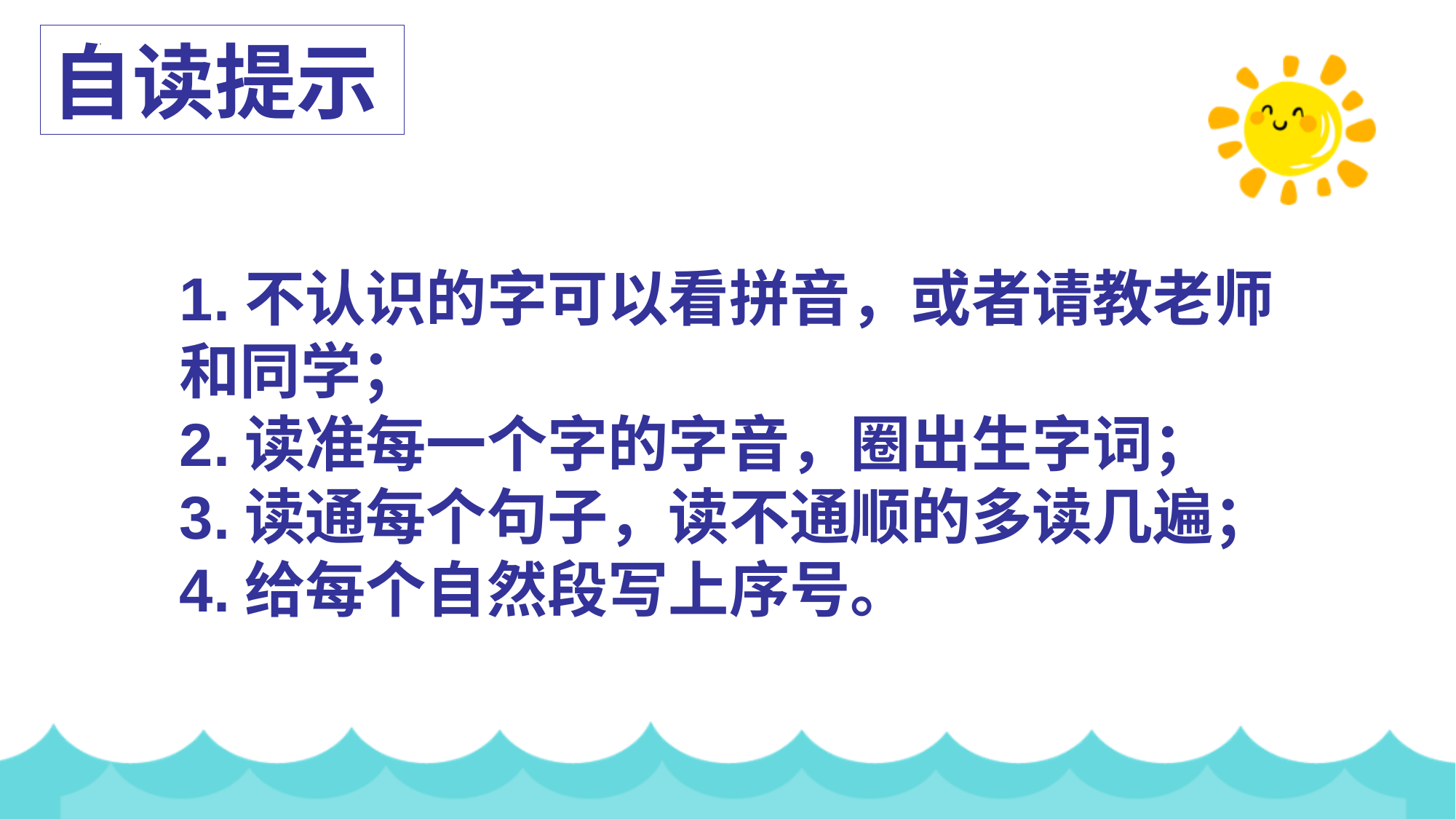

自读提示
1.不认识的字可以看拼音，或者请教老师和同学；
2.读准每一个字的字音，圈出生字词；
3.读通每个句子，读不通顺的多读几遍；
4.给每个自然段写上序号。